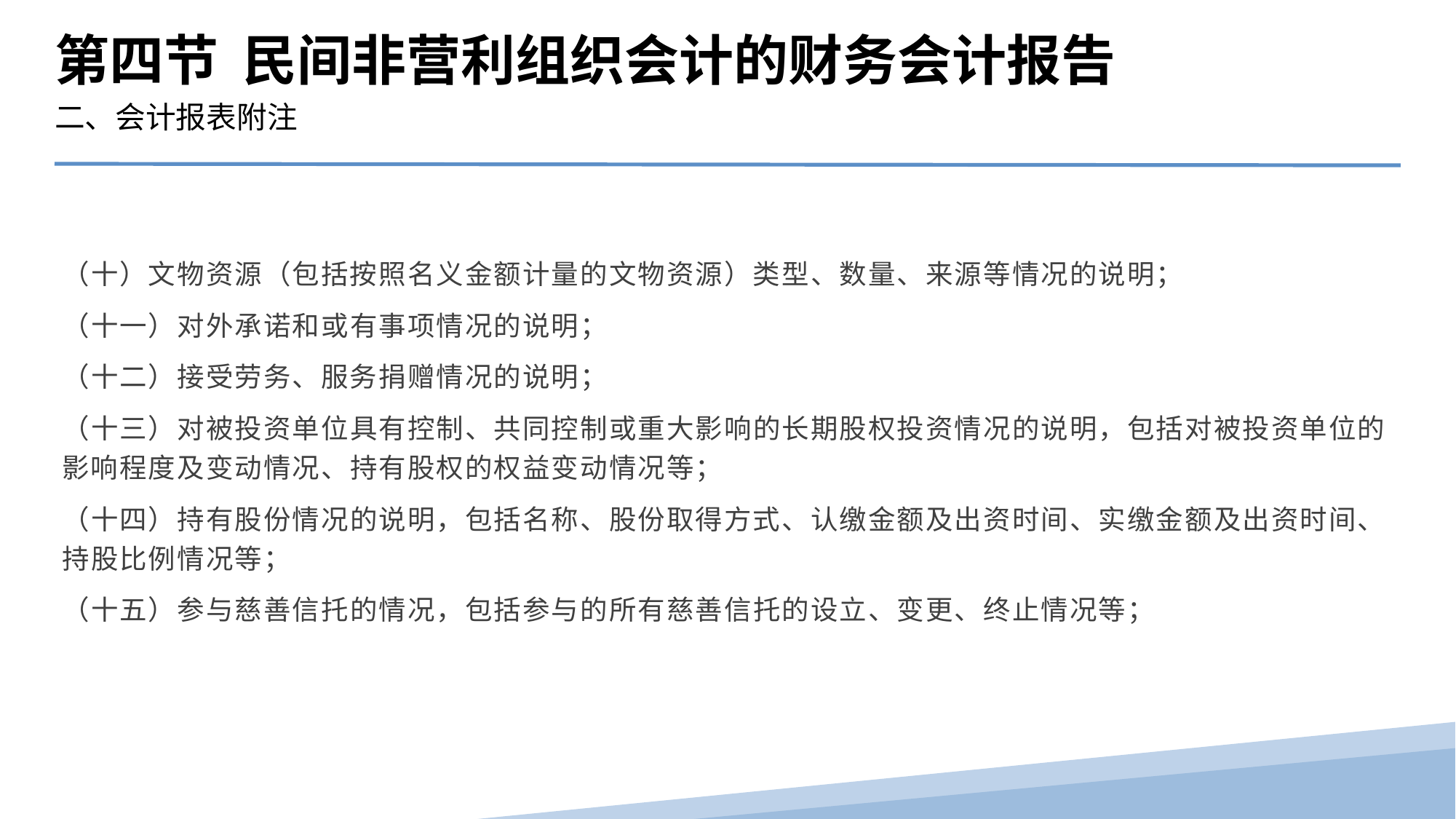

第四节  民间非营利组织会计的财务会计报告
二、会计报表附注
（十）文物资源（包括按照名义金额计量的文物资源）类型、数量、来源等情况的说明；
（十一）对外承诺和或有事项情况的说明；
（十二）接受劳务、服务捐赠情况的说明；
（十三）对被投资单位具有控制、共同控制或重大影响的长期股权投资情况的说明，包括对被投资单位的影响程度及变动情况、持有股权的权益变动情况等；
（十四）持有股份情况的说明，包括名称、股份取得方式、认缴金额及出资时间、实缴金额及出资时间、持股比例情况等；
（十五）参与慈善信托的情况，包括参与的所有慈善信托的设立、变更、终止情况等；